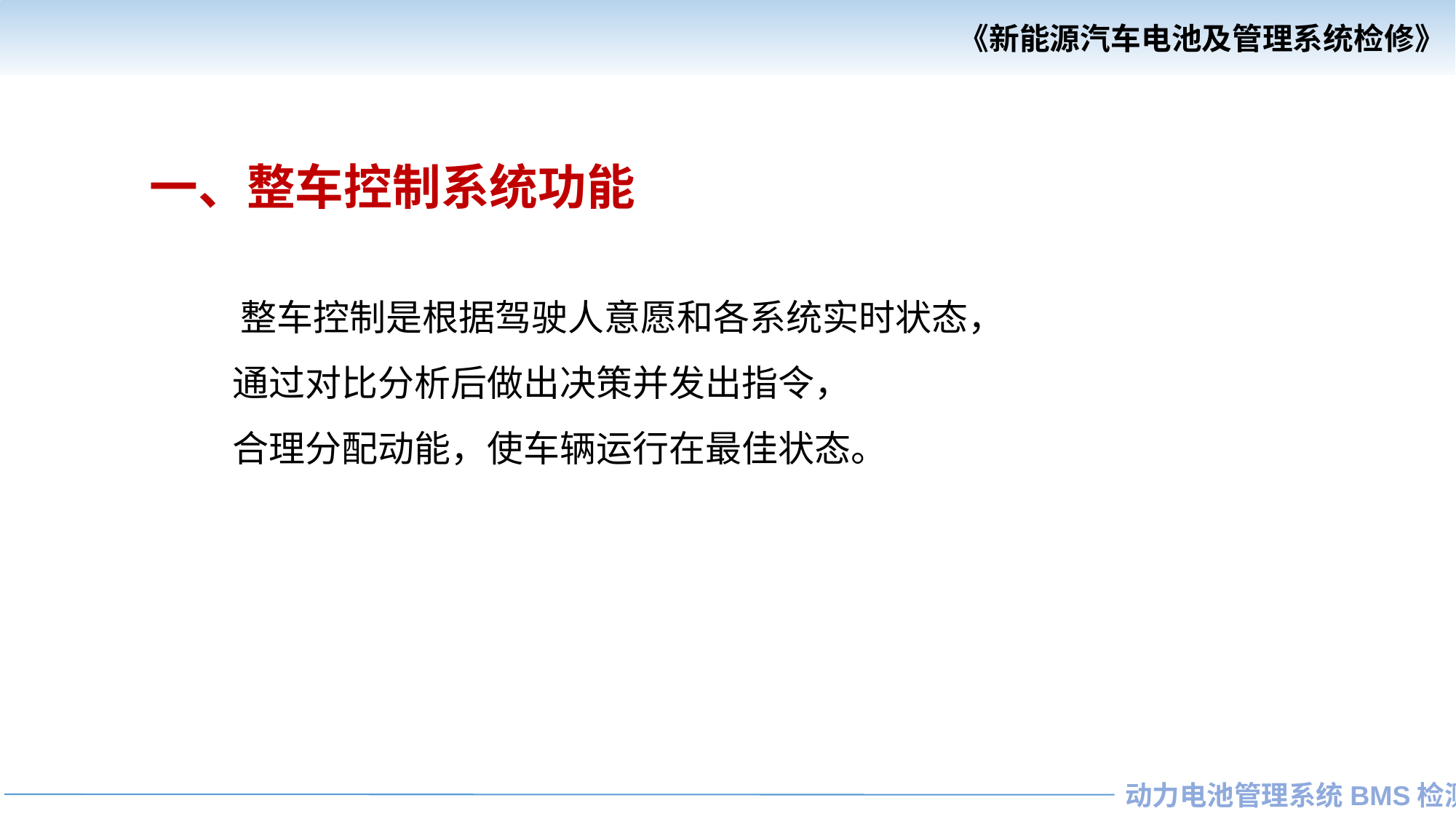

一、整车控制系统功能

          整车控制是根据驾驶人意愿和各系统实时状态，
         通过对比分析后做出决策并发出指令，
         合理分配动能，使车辆运行在最佳状态。